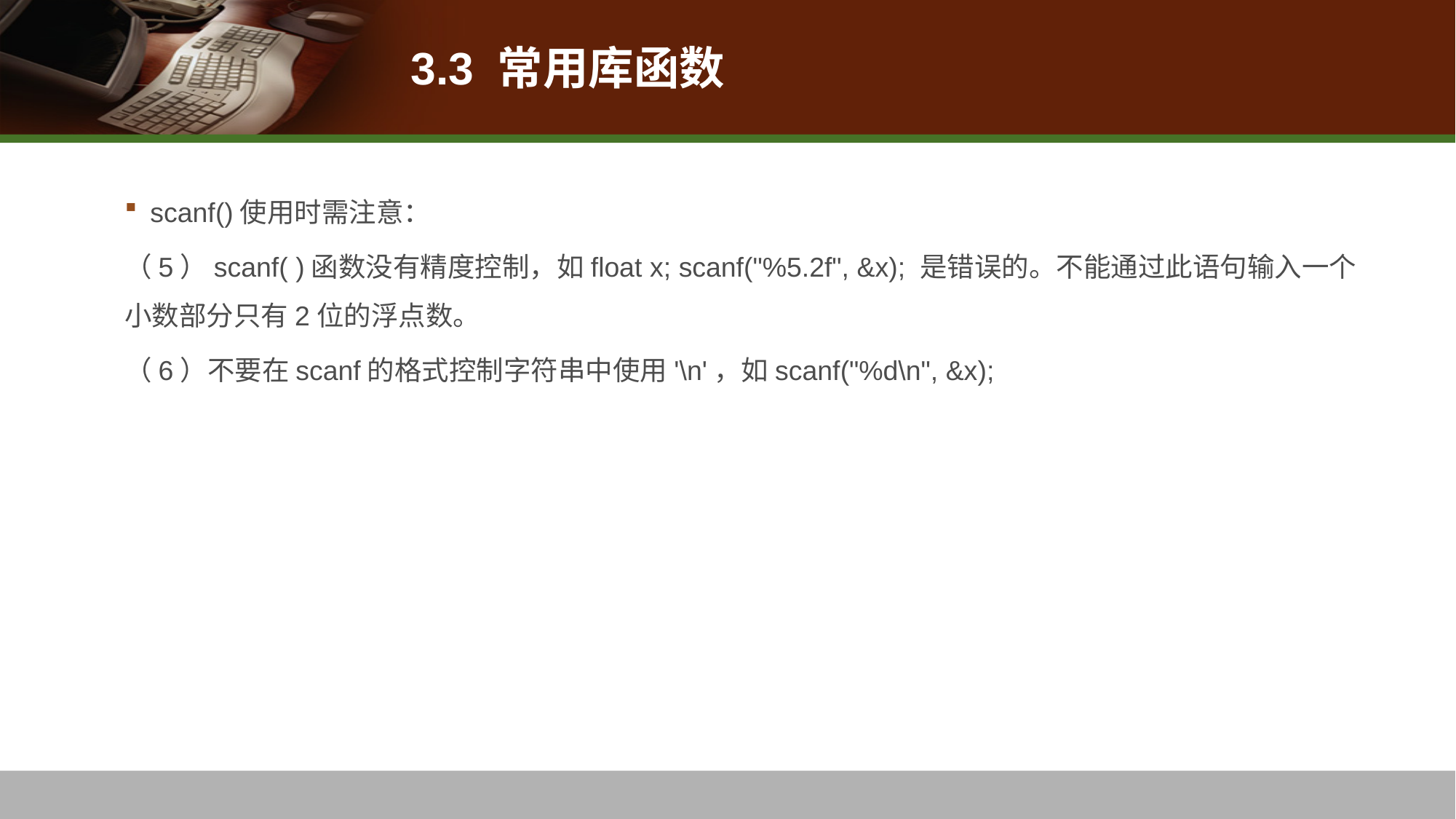

# 3.3 常用库函数
scanf()使用时需注意：
（5）scanf( )函数没有精度控制，如float x; scanf("%5.2f", &x); 是错误的。不能通过此语句输入一个小数部分只有2位的浮点数。
（6）不要在scanf的格式控制字符串中使用'\n'，如scanf("%d\n", &x);